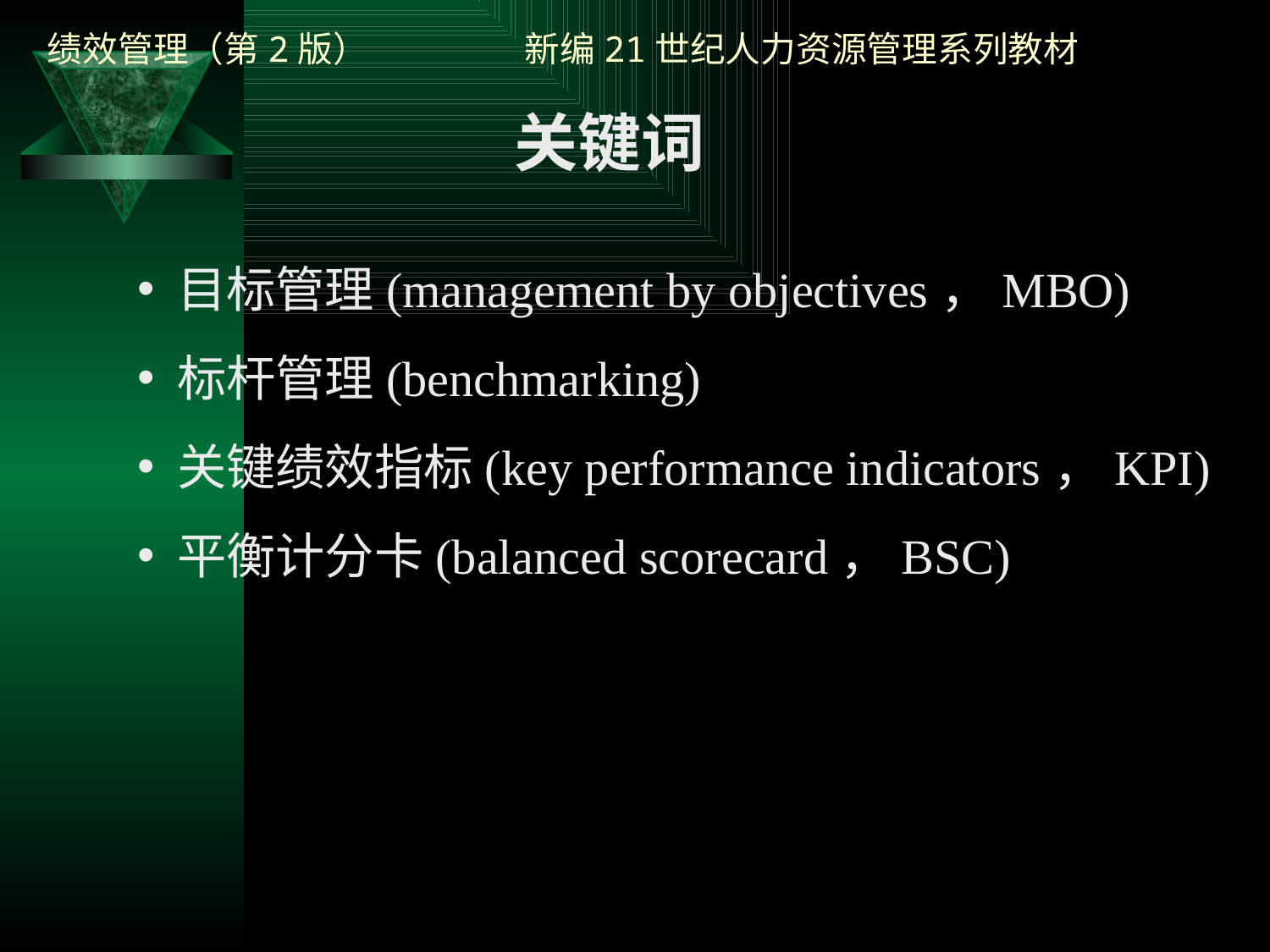

关键词
目标管理(management by objectives，MBO)
标杆管理(benchmarking)
关键绩效指标(key performance indicators，KPI)
平衡计分卡(balanced scorecard，BSC)